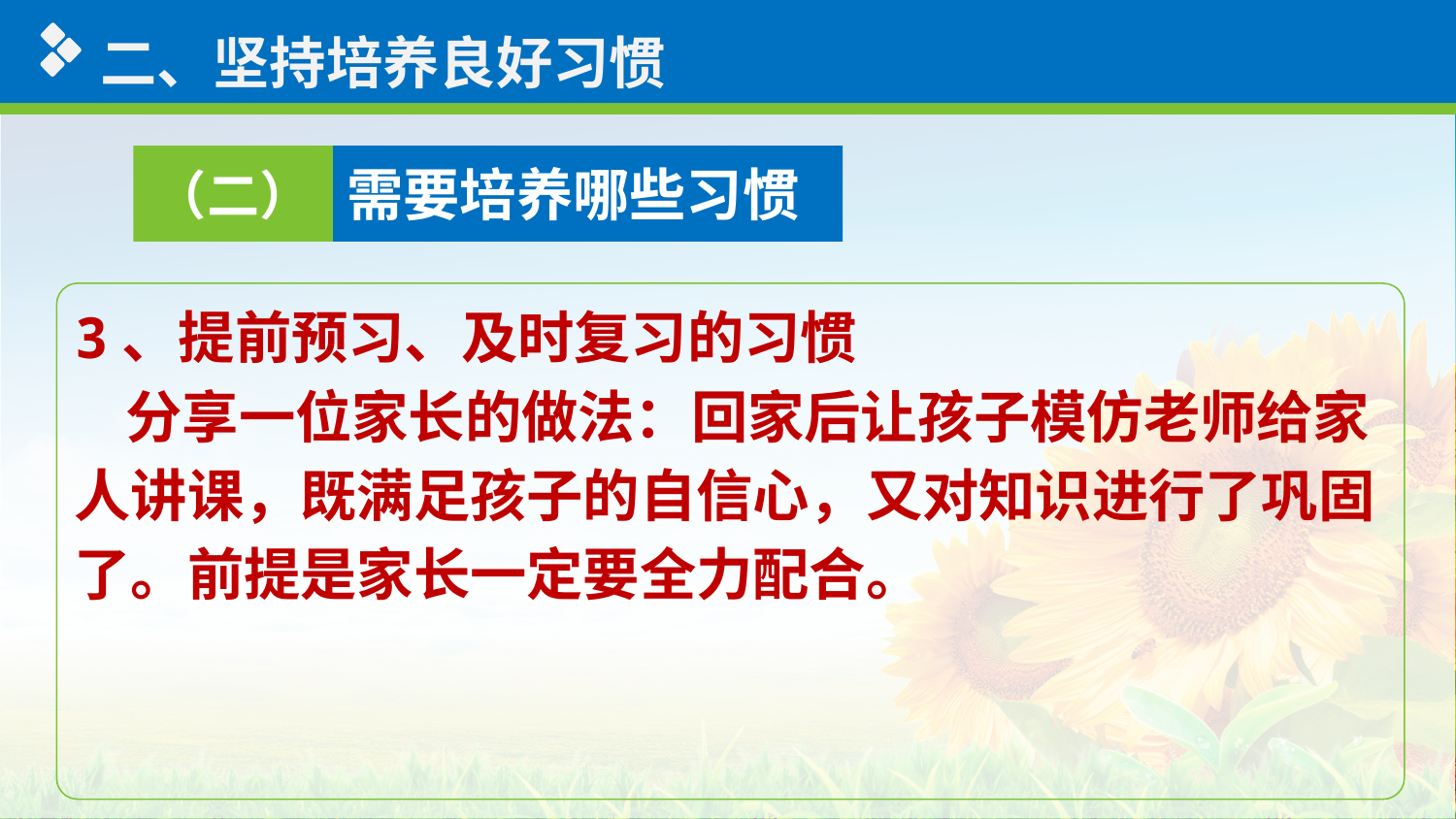

二、坚持培养良好习惯

（二）
需要培养哪些习惯

3、提前预习、及时复习的习惯
    分享一位家长的做法：回家后让孩子模仿老师给家人讲课，既满足孩子的自信心，又对知识进行了巩固了。前提是家长一定要全力配合。